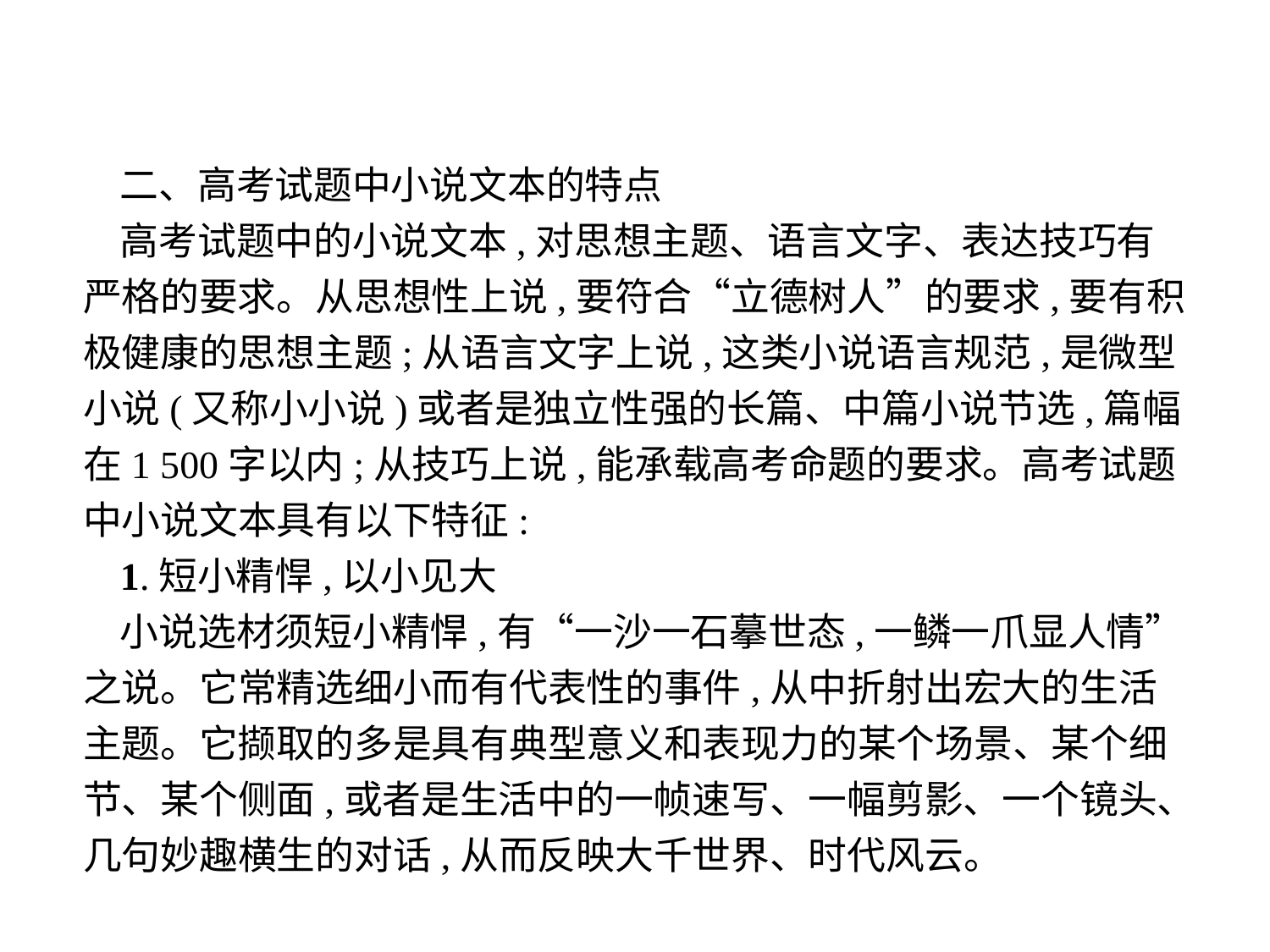

二、高考试题中小说文本的特点
高考试题中的小说文本,对思想主题、语言文字、表达技巧有严格的要求。从思想性上说,要符合“立德树人”的要求,要有积极健康的思想主题;从语言文字上说,这类小说语言规范,是微型小说(又称小小说)或者是独立性强的长篇、中篇小说节选,篇幅在1 500字以内;从技巧上说,能承载高考命题的要求。高考试题中小说文本具有以下特征:
1.短小精悍,以小见大
小说选材须短小精悍,有“一沙一石摹世态,一鳞一爪显人情”之说。它常精选细小而有代表性的事件,从中折射出宏大的生活主题。它撷取的多是具有典型意义和表现力的某个场景、某个细节、某个侧面,或者是生活中的一帧速写、一幅剪影、一个镜头、几句妙趣横生的对话,从而反映大千世界、时代风云。
-9-